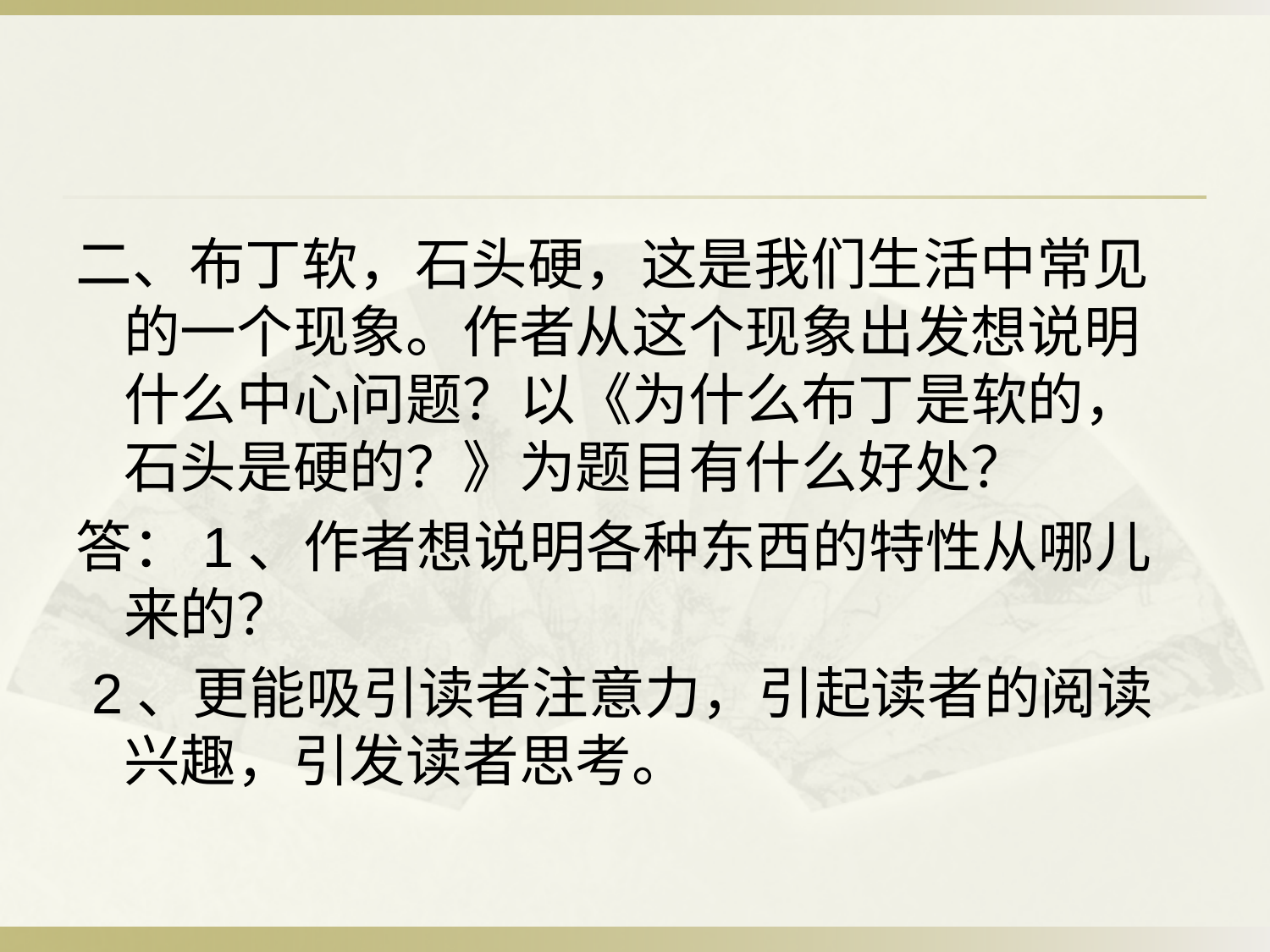

#
二、布丁软，石头硬，这是我们生活中常见的一个现象。作者从这个现象出发想说明什么中心问题？以《为什么布丁是软的，石头是硬的？》为题目有什么好处？
答：1、作者想说明各种东西的特性从哪儿来的？
 2、更能吸引读者注意力，引起读者的阅读兴趣，引发读者思考。